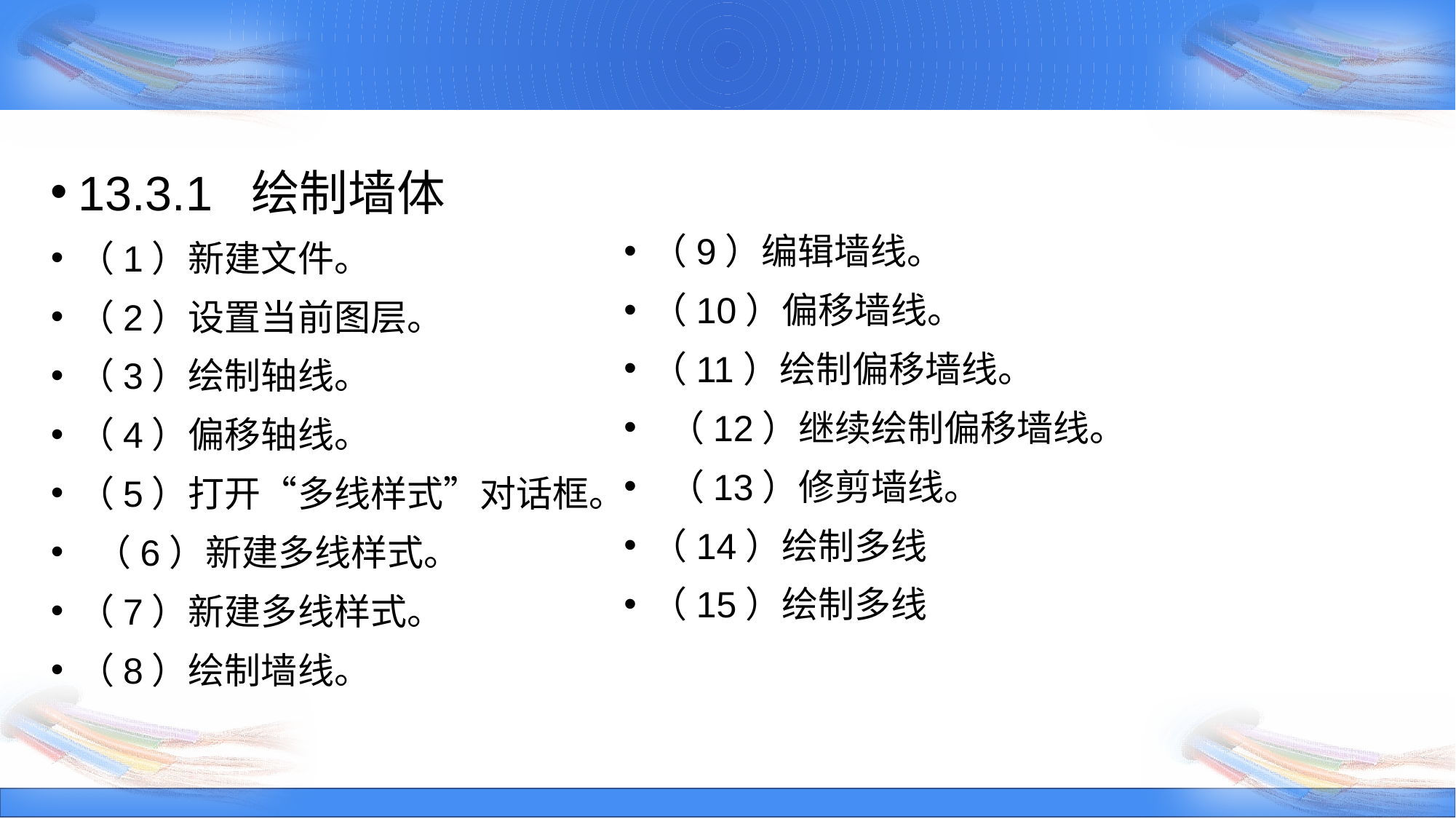

13.3.1  绘制墙体
（1）新建文件。
（2）设置当前图层。
（3）绘制轴线。
（4）偏移轴线。
（5）打开“多线样式”对话框。
 （6）新建多线样式。
（7）新建多线样式。
（8）绘制墙线。

（9）编辑墙线。
（10）偏移墙线。
（11）绘制偏移墙线。
 （12）继续绘制偏移墙线。
 （13）修剪墙线。
（14）绘制多线
（15）绘制多线